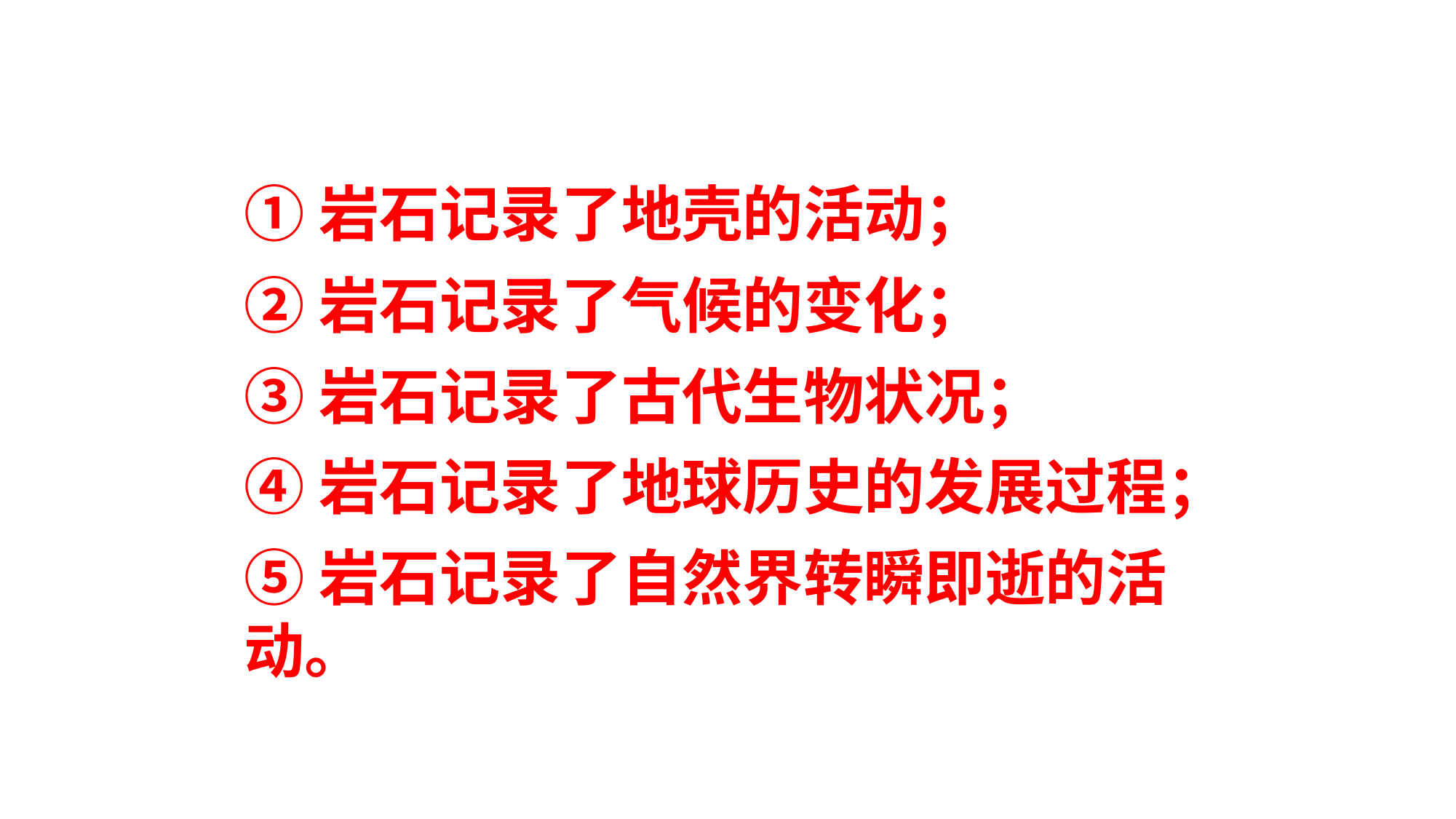

①岩石记录了地壳的活动；
②岩石记录了气候的变化；
③岩石记录了古代生物状况；
④岩石记录了地球历史的发展过程；
⑤岩石记录了自然界转瞬即逝的活动。